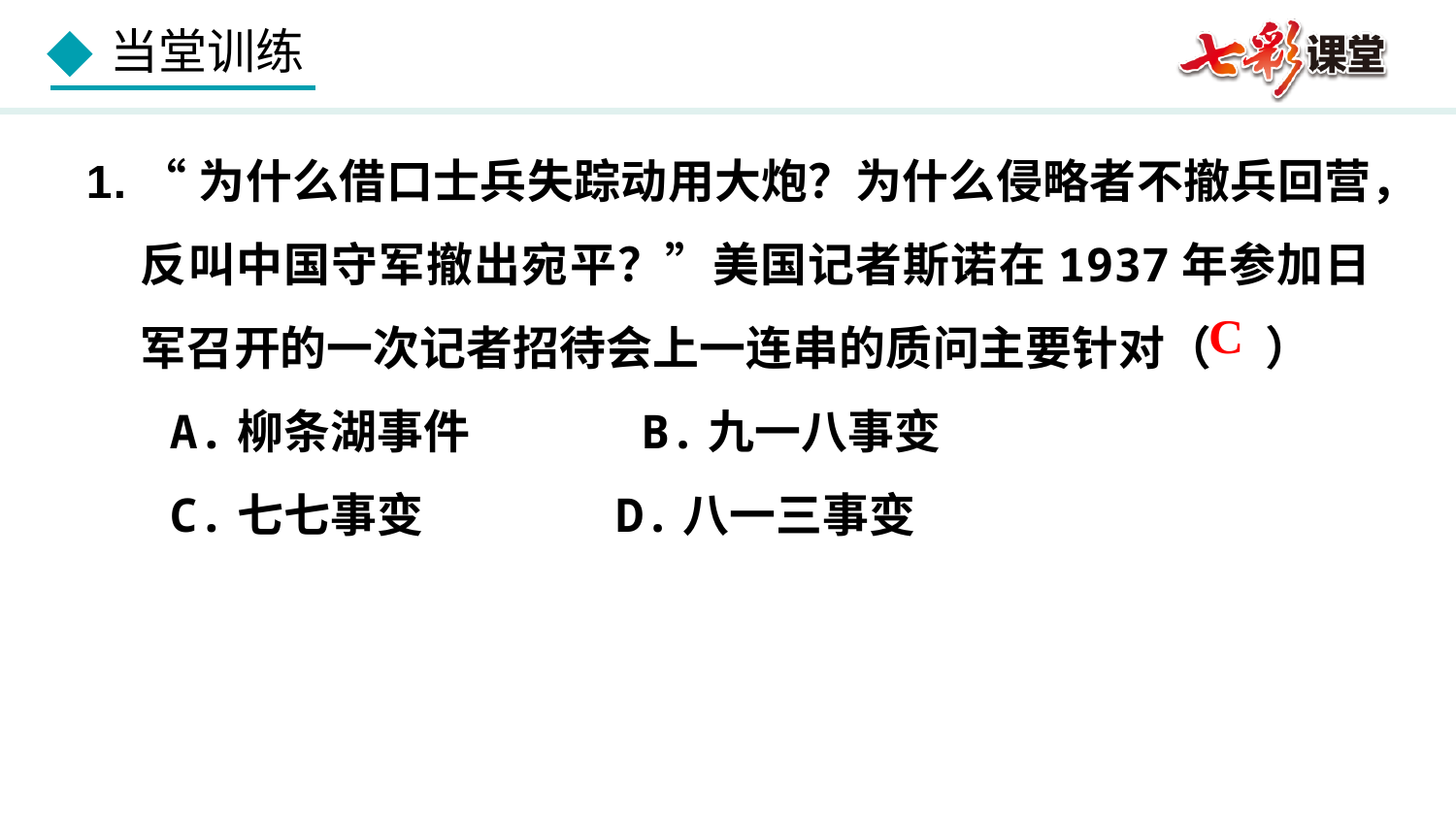

“为什么借口士兵失踪动用大炮？为什么侵略者不撤兵回营，反叫中国守军撤出宛平？”美国记者斯诺在1937年参加日军召开的一次记者招待会上一连串的质问主要针对（     ）
   A.柳条湖事件               B.九一八事变
   C.七七事变                 D.八一三事变
C